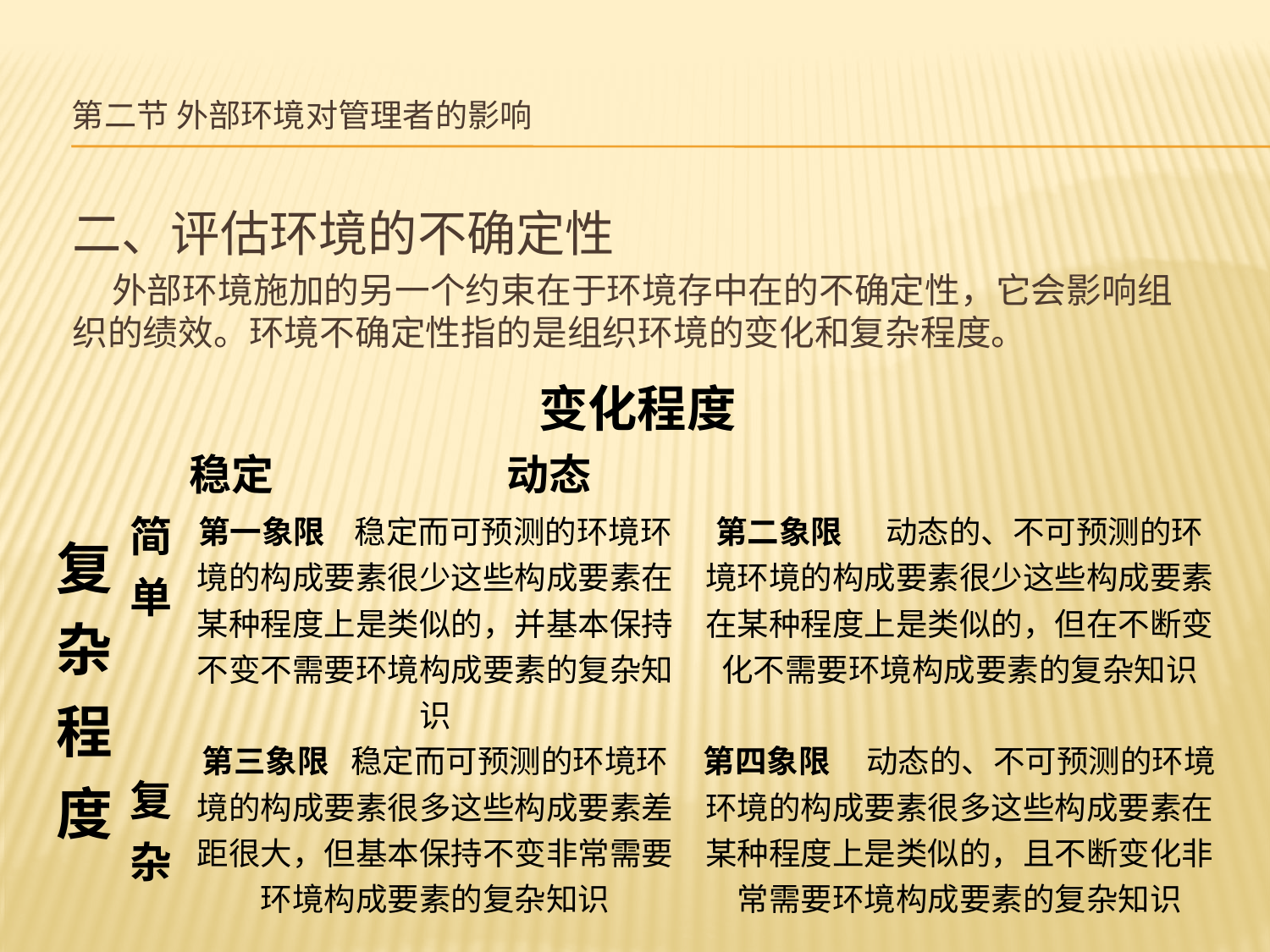

# 第二节 外部环境对管理者的影响
二、评估环境的不确定性
    外部环境施加的另一个约束在于环境存中在的不确定性，它会影响组织的绩效。环境不确定性指的是组织环境的变化和复杂程度。

| 变化程度 |  |  |  |
| --- | --- | --- | --- |
| 复杂程度 | 简单 复杂 | 稳定 动态 |  |
|  |  | 第一象限 稳定而可预测的环境环境的构成要素很少这些构成要素在某种程度上是类似的，并基本保持不变不需要环境构成要素的复杂知识 | 第二象限 动态的、不可预测的环境环境的构成要素很少这些构成要素在某种程度上是类似的，但在不断变化不需要环境构成要素的复杂知识 |
|  |  | 第三象限 稳定而可预测的环境环境的构成要素很多这些构成要素差距很大，但基本保持不变非常需要环境构成要素的复杂知识 | 第四象限 动态的、不可预测的环境环境的构成要素很多这些构成要素在某种程度上是类似的，且不断变化非常需要环境构成要素的复杂知识 |